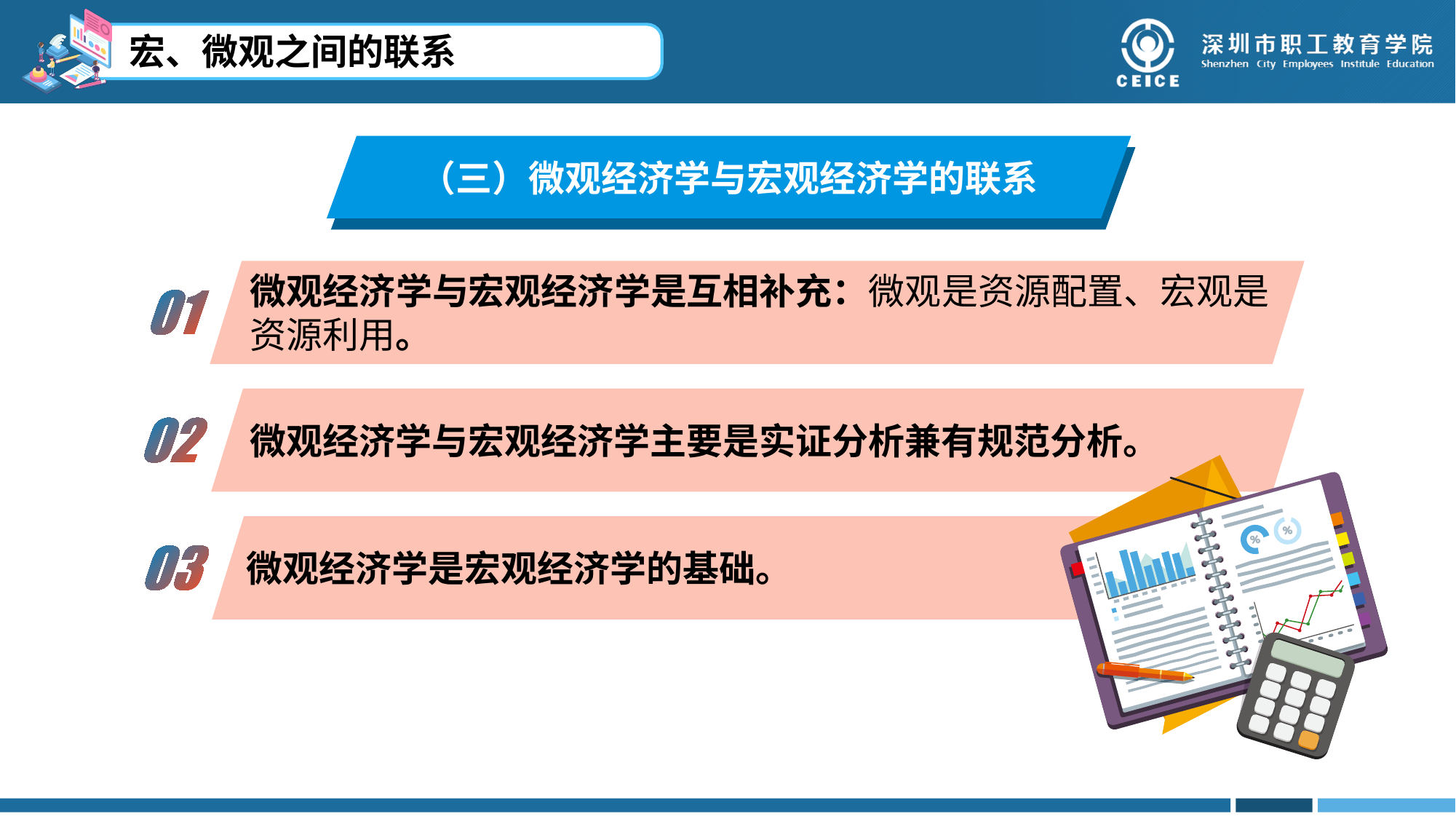

宏、微观之间的联系
（三）微观经济学与宏观经济学的联系

微观经济学与宏观经济学是互相补充：微观是资源配置、宏观是
资源利用。

微观经济学与宏观经济学主要是实证分析兼有规范分析。

微观经济学是宏观经济学的基础。